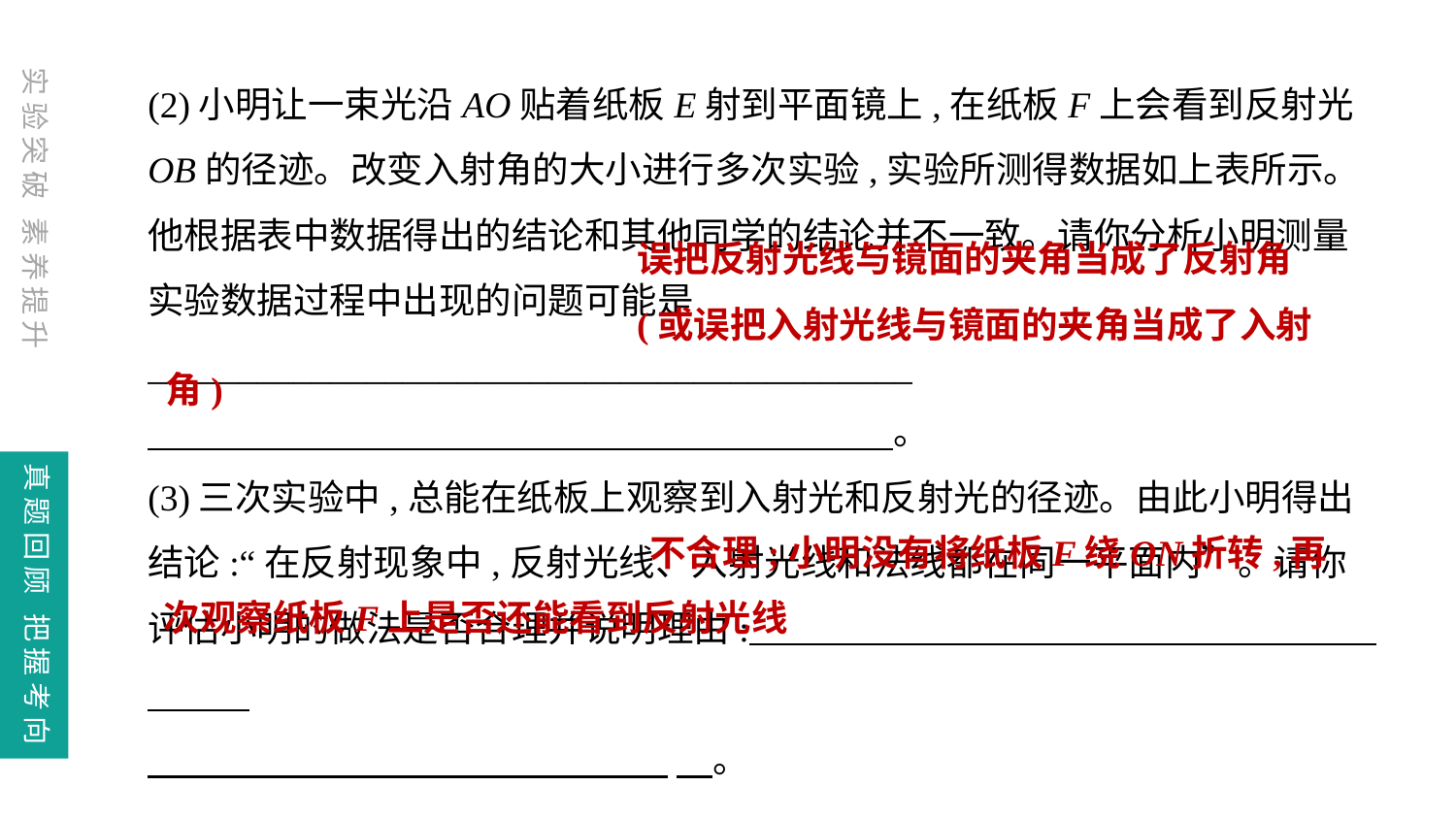

(2)小明让一束光沿AO贴着纸板E射到平面镜上,在纸板F上会看到反射光OB的径迹。改变入射角的大小进行多次实验,实验所测得数据如上表所示。他根据表中数据得出的结论和其他同学的结论并不一致。请你分析小明测量实验数据过程中出现的问题可能是__________________________________________
　　　　　　                                 　　　　　　　。
(3)三次实验中,总能在纸板上观察到入射光和反射光的径迹。由此小明得出结论:“在反射现象中,反射光线、入射光线和法线都在同一平面内”。请你评估小明的做法是否合理并说明理由:
                                                               　。
误把反射光线与镜面的夹角当成了反射角
(或误把入射光线与镜面的夹角当成了入射角)
不合理;小明没有将纸板F绕ON折转,再次观察纸板F上是否还能看到反射光线